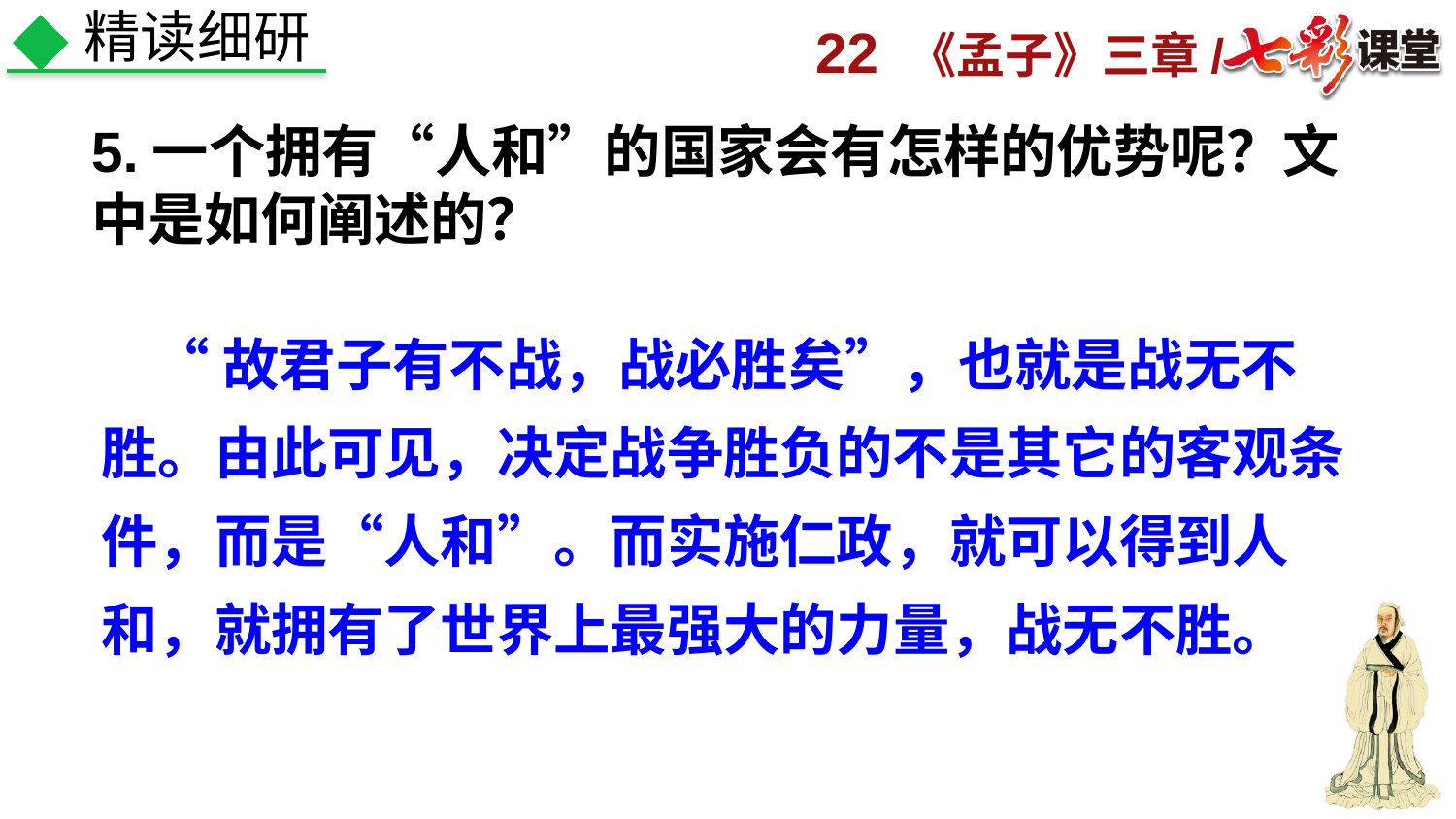

精读细研

5.一个拥有“人和”的国家会有怎样的优势呢？文中是如何阐述的？
    “故君子有不战，战必胜矣”，也就是战无不胜。由此可见，决定战争胜负的不是其它的客观条件，而是“人和”。而实施仁政，就可以得到人和，就拥有了世界上最强大的力量，战无不胜。